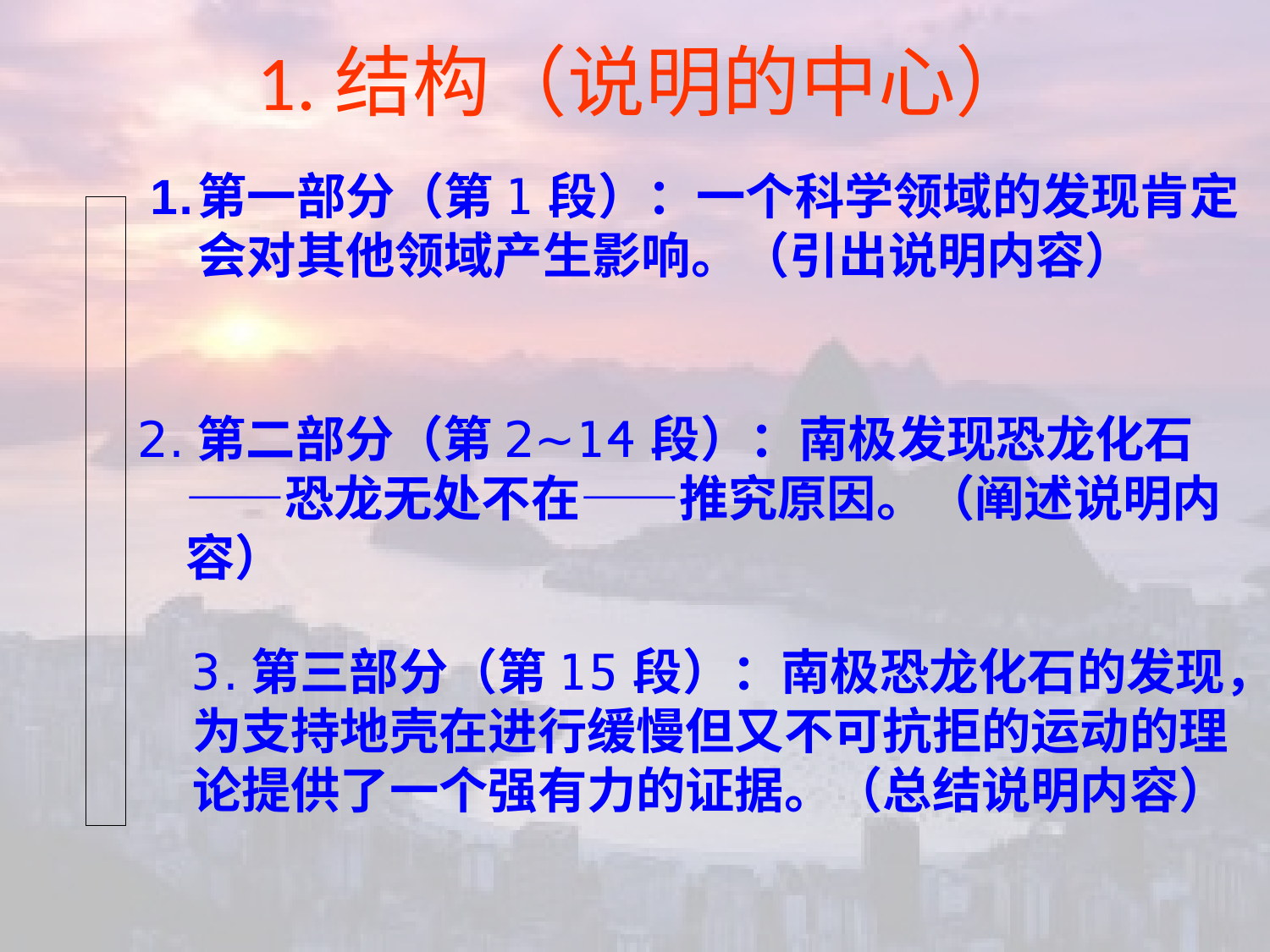

# 1.结构（说明的中心）
第一部分（第1段）：一个科学领域的发现肯定会对其他领域产生影响。（引出说明内容）

2.第二部分（第2~14段）：南极发现恐龙化石——恐龙无处不在——推究原因。（阐述说明内容）
3.第三部分（第15段）：南极恐龙化石的发现，为支持地壳在进行缓慢但又不可抗拒的运动的理论提供了一个强有力的证据。（总结说明内容）